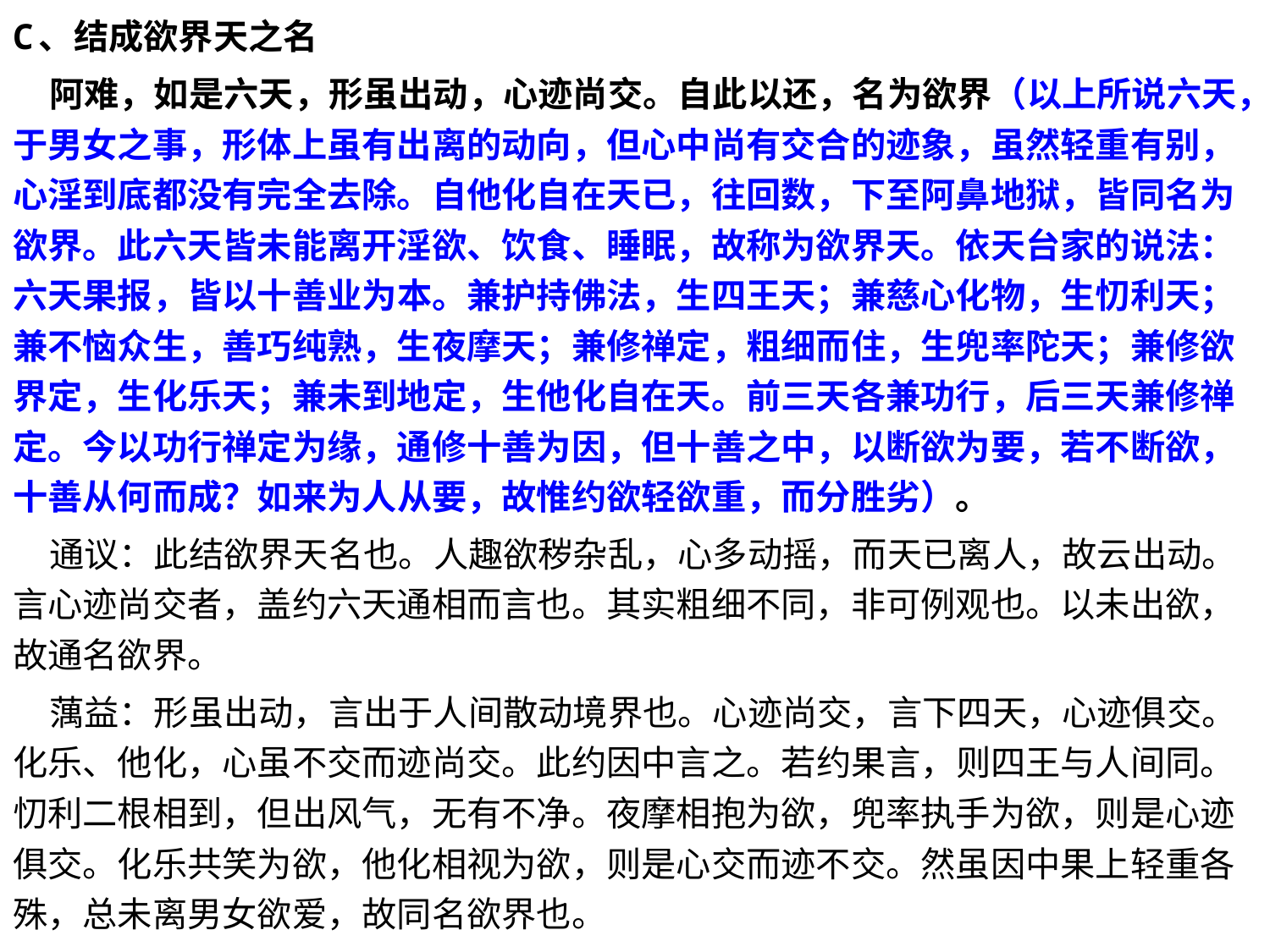

C、结成欲界天之名
    阿难，如是六天，形虽出动，心迹尚交。自此以还，名为欲界（以上所说六天，于男女之事，形体上虽有出离的动向，但心中尚有交合的迹象，虽然轻重有别，心淫到底都没有完全去除。自他化自在天已，往回数，下至阿鼻地狱，皆同名为欲界。此六天皆未能离开淫欲、饮食、睡眠，故称为欲界天。依天台家的说法：六天果报，皆以十善业为本。兼护持佛法，生四王天；兼慈心化物，生忉利天；兼不恼众生，善巧纯熟，生夜摩天；兼修禅定，粗细而住，生兜率陀天；兼修欲界定，生化乐天；兼未到地定，生他化自在天。前三天各兼功行，后三天兼修禅定。今以功行禅定为缘，通修十善为因，但十善之中，以断欲为要，若不断欲，十善从何而成？如来为人从要，故惟约欲轻欲重，而分胜劣）。
    通议：此结欲界天名也。人趣欲秽杂乱，心多动摇，而天已离人，故云出动。言心迹尚交者，盖约六天通相而言也。其实粗细不同，非可例观也。以未出欲，故通名欲界。
    蕅益：形虽出动，言出于人间散动境界也。心迹尚交，言下四天，心迹俱交。化乐、他化，心虽不交而迹尚交。此约因中言之。若约果言，则四王与人间同。忉利二根相到，但出风气，无有不净。夜摩相抱为欲，兜率执手为欲，则是心迹俱交。化乐共笑为欲，他化相视为欲，则是心交而迹不交。然虽因中果上轻重各殊，总未离男女欲爱，故同名欲界也。